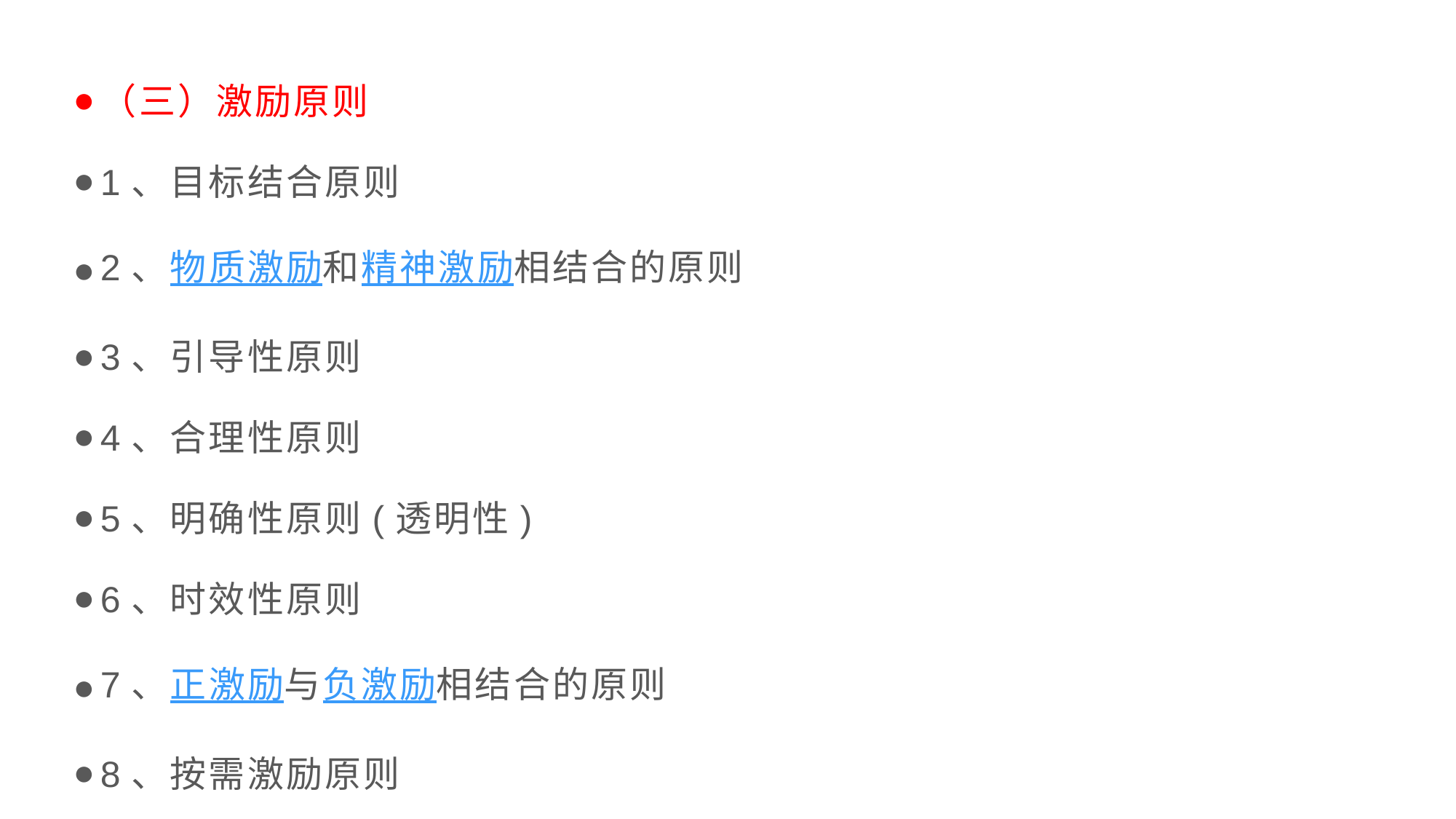

（三）激励原则
1、目标结合原则
2、物质激励和精神激励相结合的原则
3、引导性原则
4、合理性原则
5、明确性原则(透明性)
6、时效性原则
7、正激励与负激励相结合的原则
8、按需激励原则

32